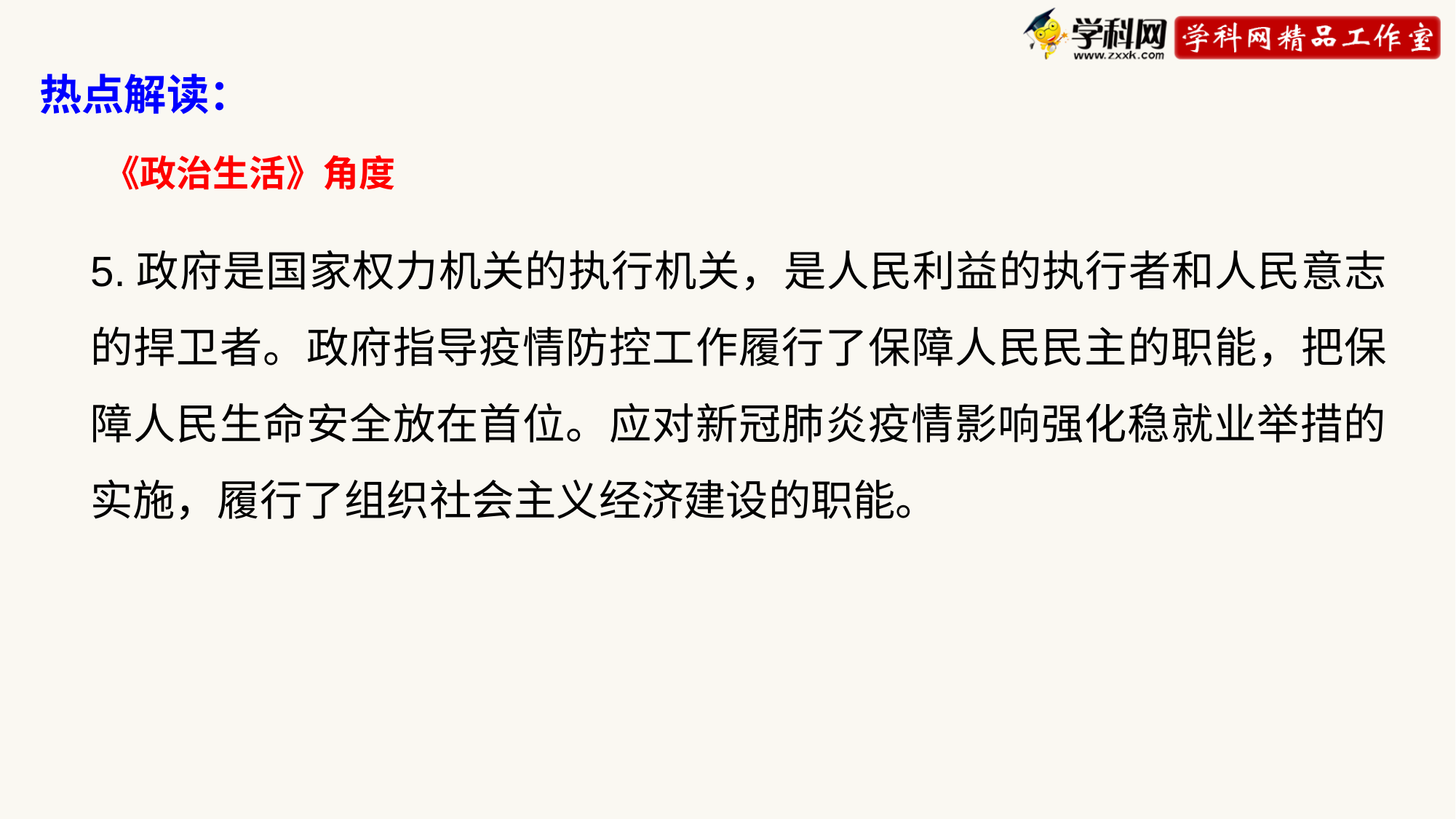

热点解读：
《政治生活》角度
5.政府是国家权力机关的执行机关，是人民利益的执行者和人民意志的捍卫者。政府指导疫情防控工作履行了保障人民民主的职能，把保障人民生命安全放在首位。应对新冠肺炎疫情影响强化稳就业举措的实施，履行了组织社会主义经济建设的职能。